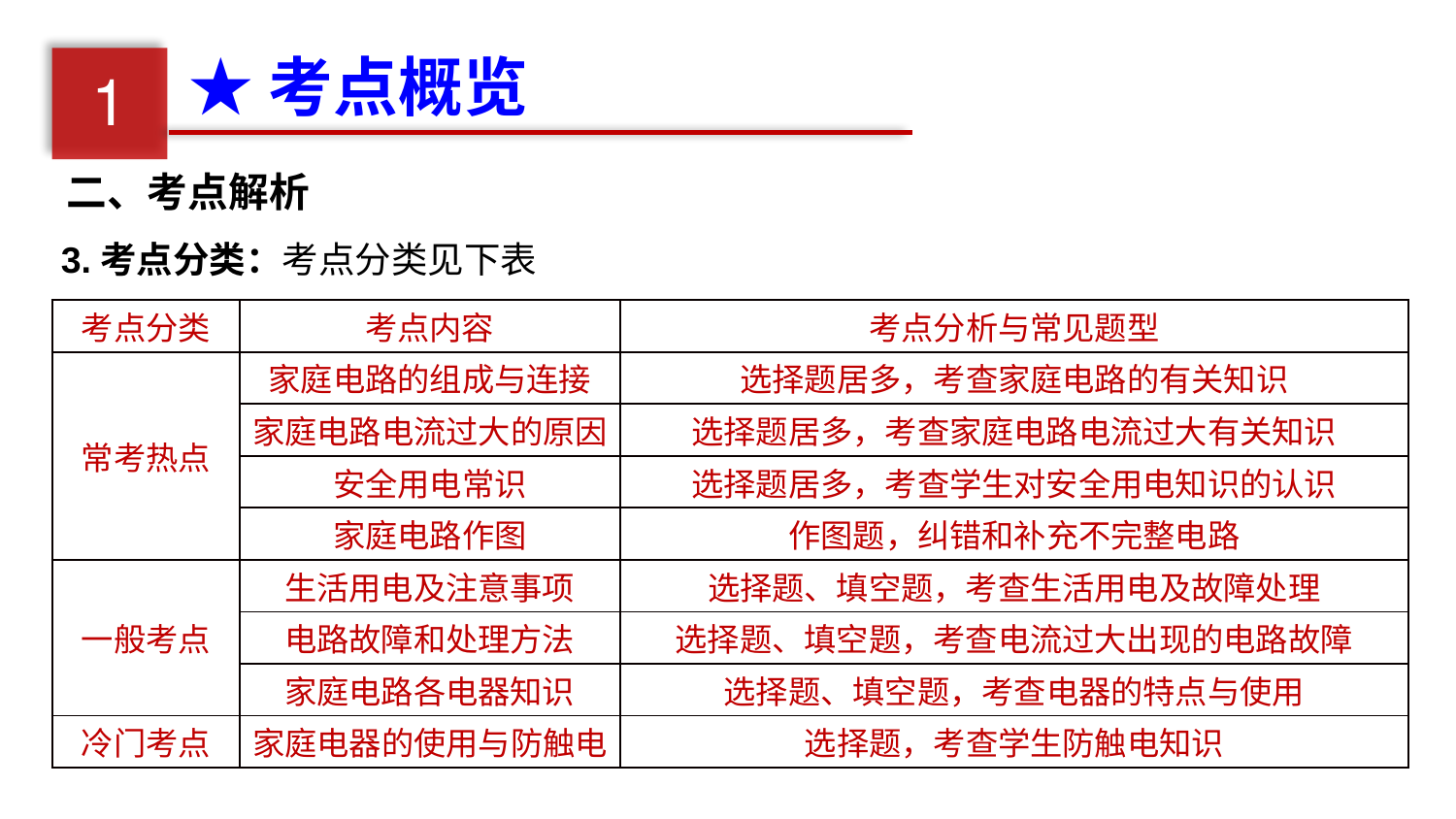

★考点概览

1
二、考点解析
3.考点分类：考点分类见下表
| 考点分类 | 考点内容 | 考点分析与常见题型 |
| --- | --- | --- |
| 常考热点 | 家庭电路的组成与连接 | 选择题居多，考查家庭电路的有关知识 |
|  | 家庭电路电流过大的原因 | 选择题居多，考查家庭电路电流过大有关知识 |
|  | 安全用电常识 | 选择题居多，考查学生对安全用电知识的认识 |
|  | 家庭电路作图 | 作图题，纠错和补充不完整电路 |
| 一般考点 | 生活用电及注意事项 | 选择题、填空题，考查生活用电及故障处理 |
|  | 电路故障和处理方法 | 选择题、填空题，考查电流过大出现的电路故障 |
|  | 家庭电路各电器知识 | 选择题、填空题，考查电器的特点与使用 |
| 冷门考点 | 家庭电器的使用与防触电 | 选择题，考查学生防触电知识 |